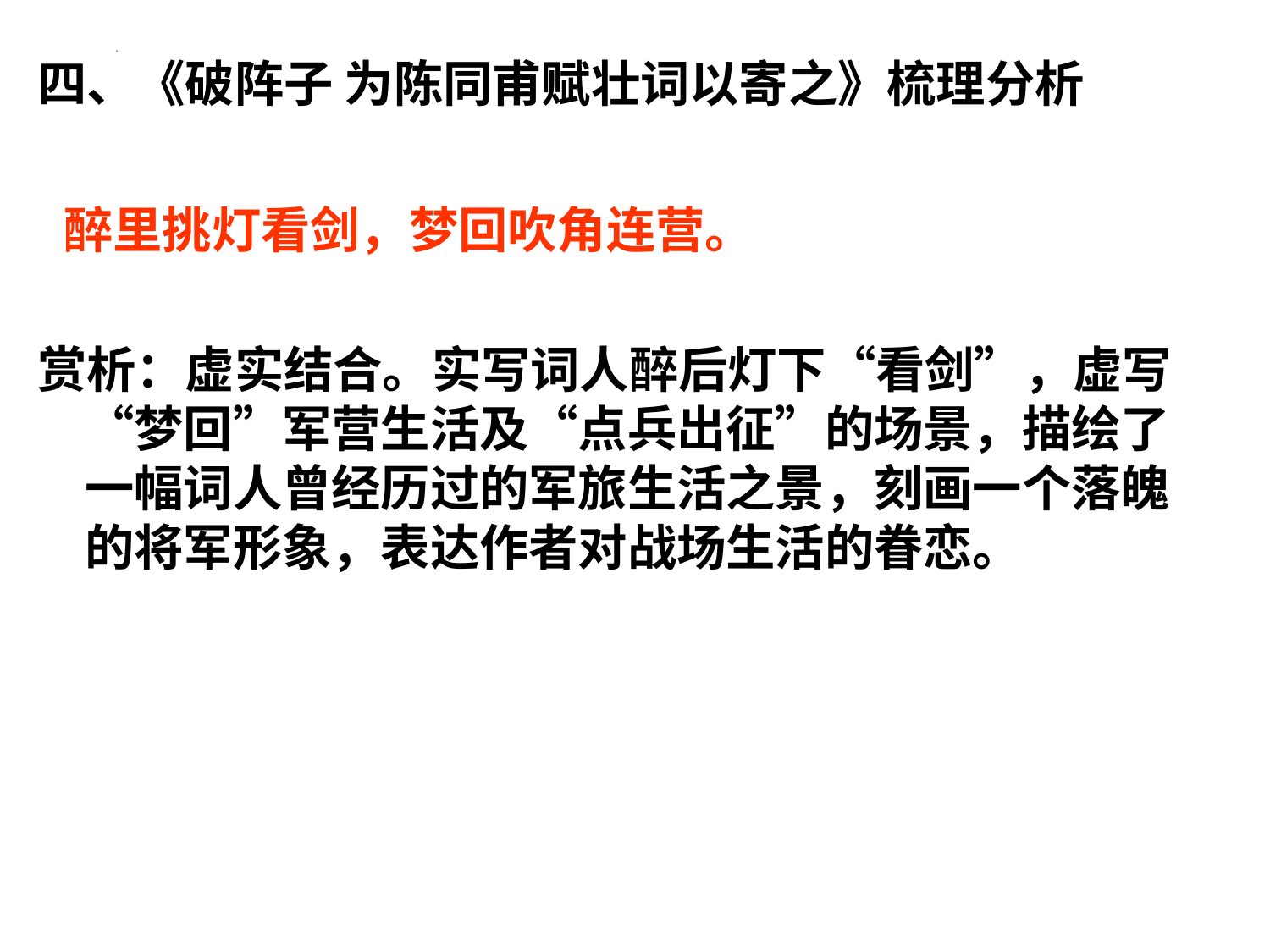

四、《破阵子 为陈同甫赋壮词以寄之》梳理分析

 醉里挑灯看剑，梦回吹角连营。

赏析：虚实结合。实写词人醉后灯下“看剑”，虚写“梦回”军营生活及“点兵出征”的场景，描绘了一幅词人曾经历过的军旅生活之景，刻画一个落魄的将军形象，表达作者对战场生活的眷恋。